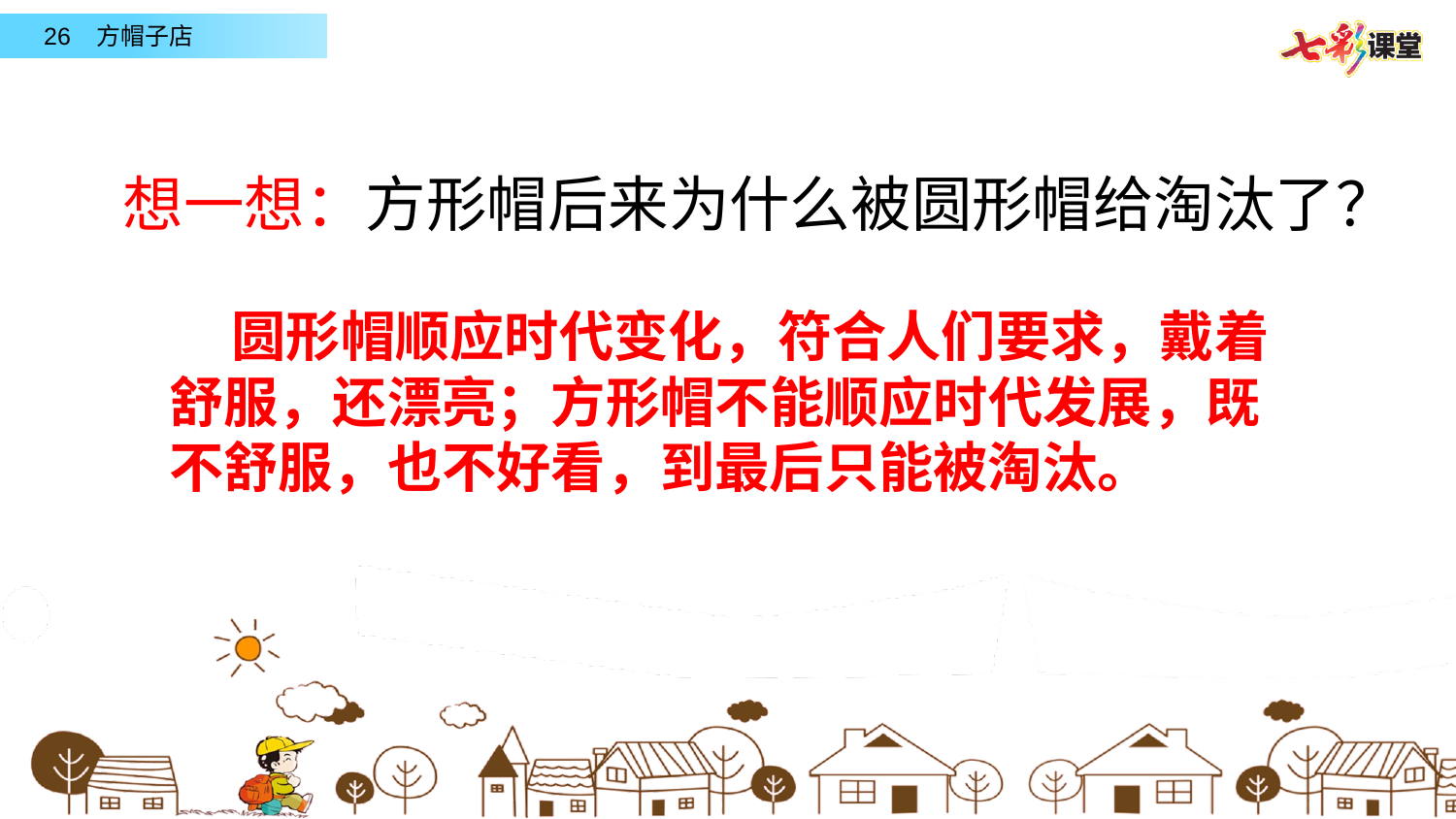

想一想：方形帽后来为什么被圆形帽给淘汰了？
    圆形帽顺应时代变化，符合人们要求，戴着舒服，还漂亮；方形帽不能顺应时代发展，既不舒服，也不好看，到最后只能被淘汰。